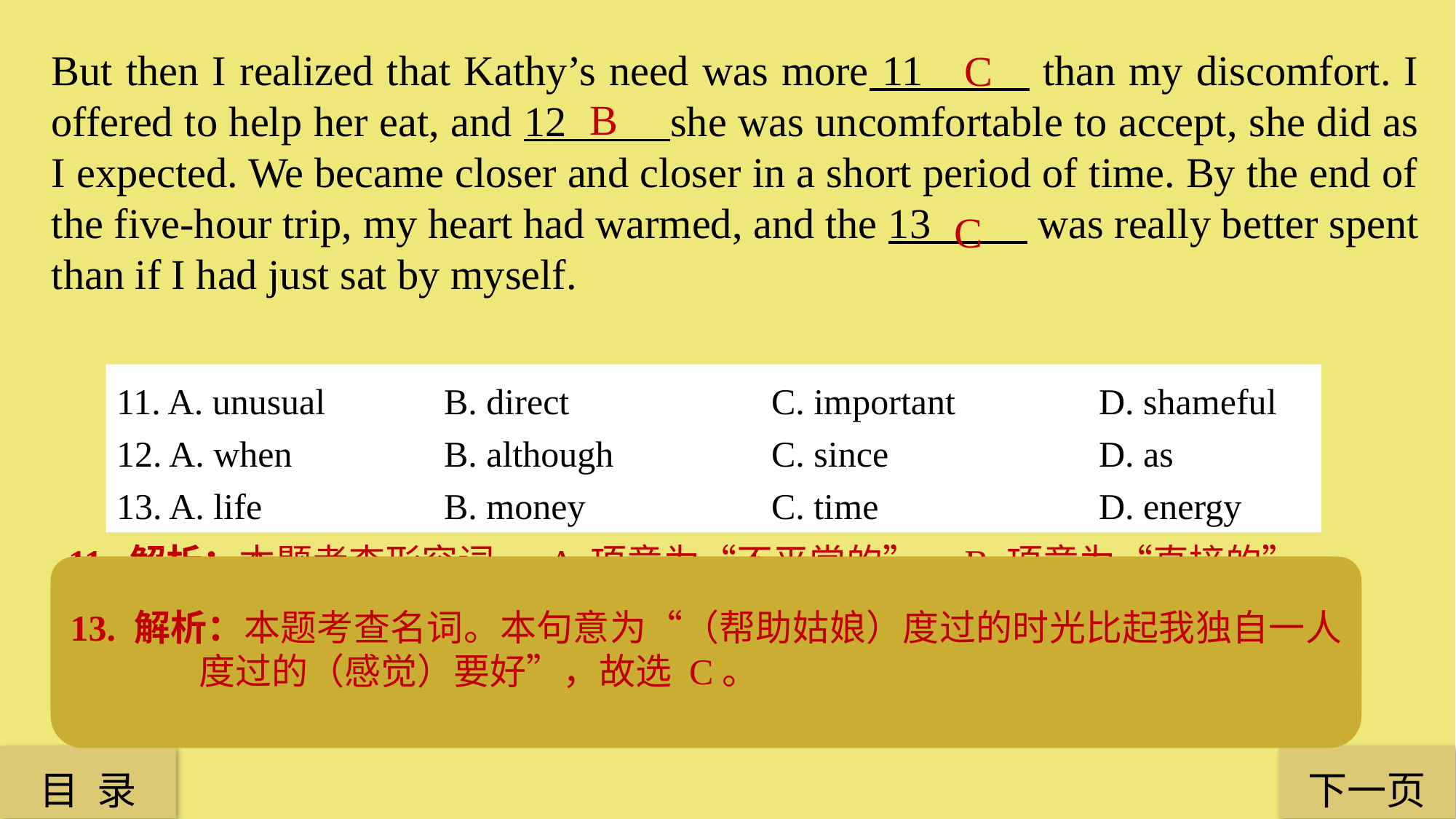

But then I realized that Kathy’s need was more 11         than my discomfort. I offered to help her eat, and 12         she was uncomfortable to accept, she did as I expected. We became closer and closer in a short period of time. By the end of the five-hour trip, my heart had warmed, and the 13          was really better spent than if I had just sat by myself.
C
B
C
11. A. unusual 		B. direct 		C. important 		D. shameful
12. A. when 		B. although 		C. since 		D. as
13. A. life 		B. money 		C. time 		D. energy
11. 解析：本题考查形容词。 A 项意为“不平常的”，B 项意为“直接的”，C 项意为“重要的”，D 项意为“丢脸的”，整句句意：我认识到 Kathy 的需要比我感到窘迫不安更加重要，所以 C 项符合题意，故选 C。
12. 解析：本题考查连词。本句句意为“尽管她接受我的（帮助）感到不安，还是按照我所期待的那样去做”。前后构成让步关系，B 项符合题意和意境。A 项意为“在……时”，C 项意为“既然，自……以来”，D 项意为“因为，在……时”，故选 B。
13. 解析：本题考查名词。本句意为“（帮助姑娘）度过的时光比起我独自一人度过的（感觉）要好”，故选 C。